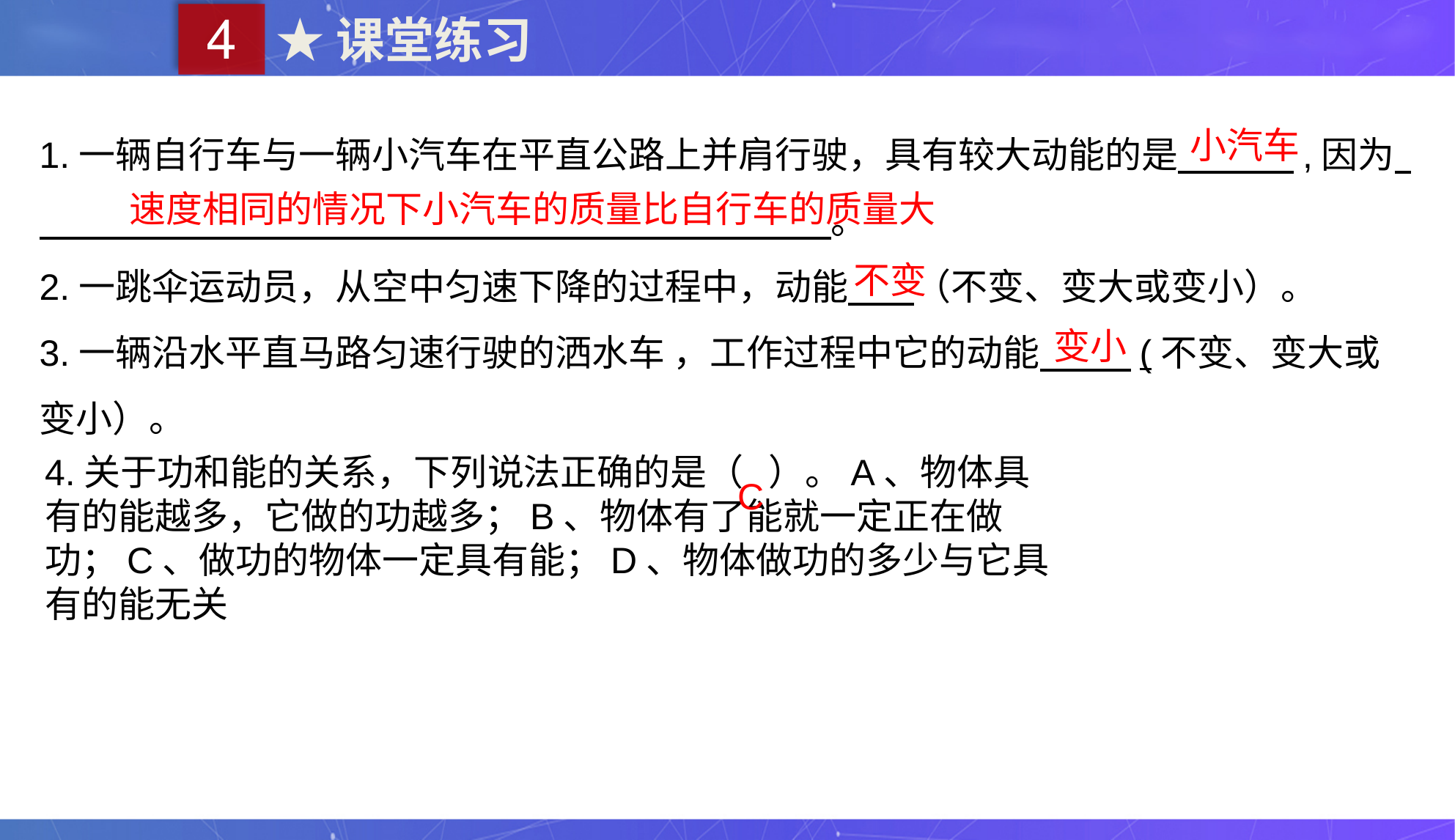

4
★课堂练习
1.一辆自行车与一辆小汽车在平直公路上并肩行驶，具有较大动能的是              ,因为                                                                                                   。
2.一跳伞运动员，从空中匀速下降的过程中，动能        （不变、变大或变小）。
3.一辆沿水平直马路匀速行驶的洒水车 ，工作过程中它的动能           (不变、变大或变小）。
小汽车
速度相同的情况下小汽车的质量比自行车的质量大
不变
变小
4.关于功和能的关系，下列说法正确的是（   ）。A、物体具有的能越多，它做的功越多；B、物体有了能就一定正在做功；C、做功的物体一定具有能；D、物体做功的多少与它具有的能无关

C